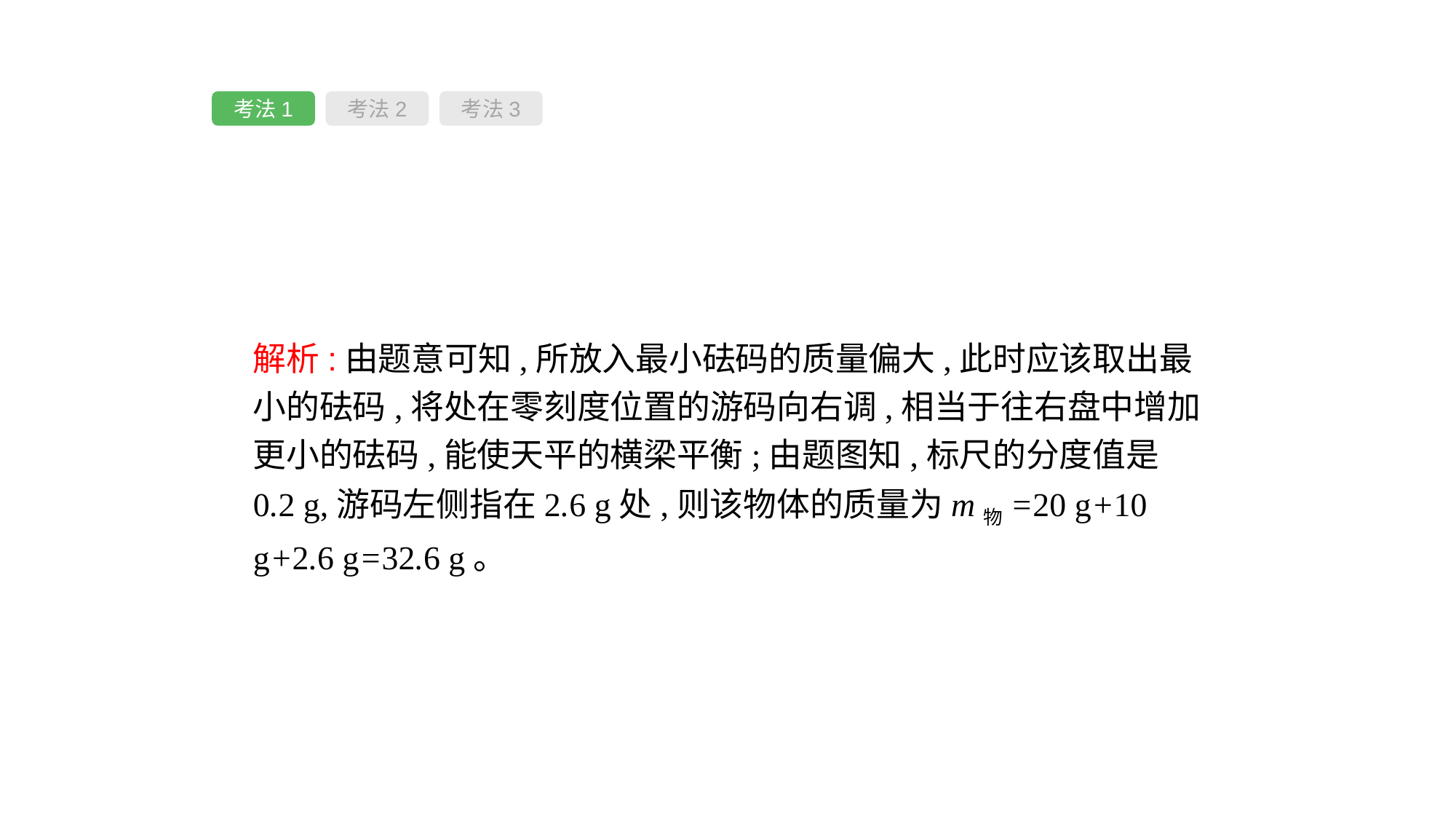

考法1
考法2
考法3
解析:由题意可知,所放入最小砝码的质量偏大,此时应该取出最小的砝码,将处在零刻度位置的游码向右调,相当于往右盘中增加更小的砝码,能使天平的横梁平衡;由题图知,标尺的分度值是0.2 g,游码左侧指在2.6 g处,则该物体的质量为m物=20 g+10 g+2.6 g=32.6 g。